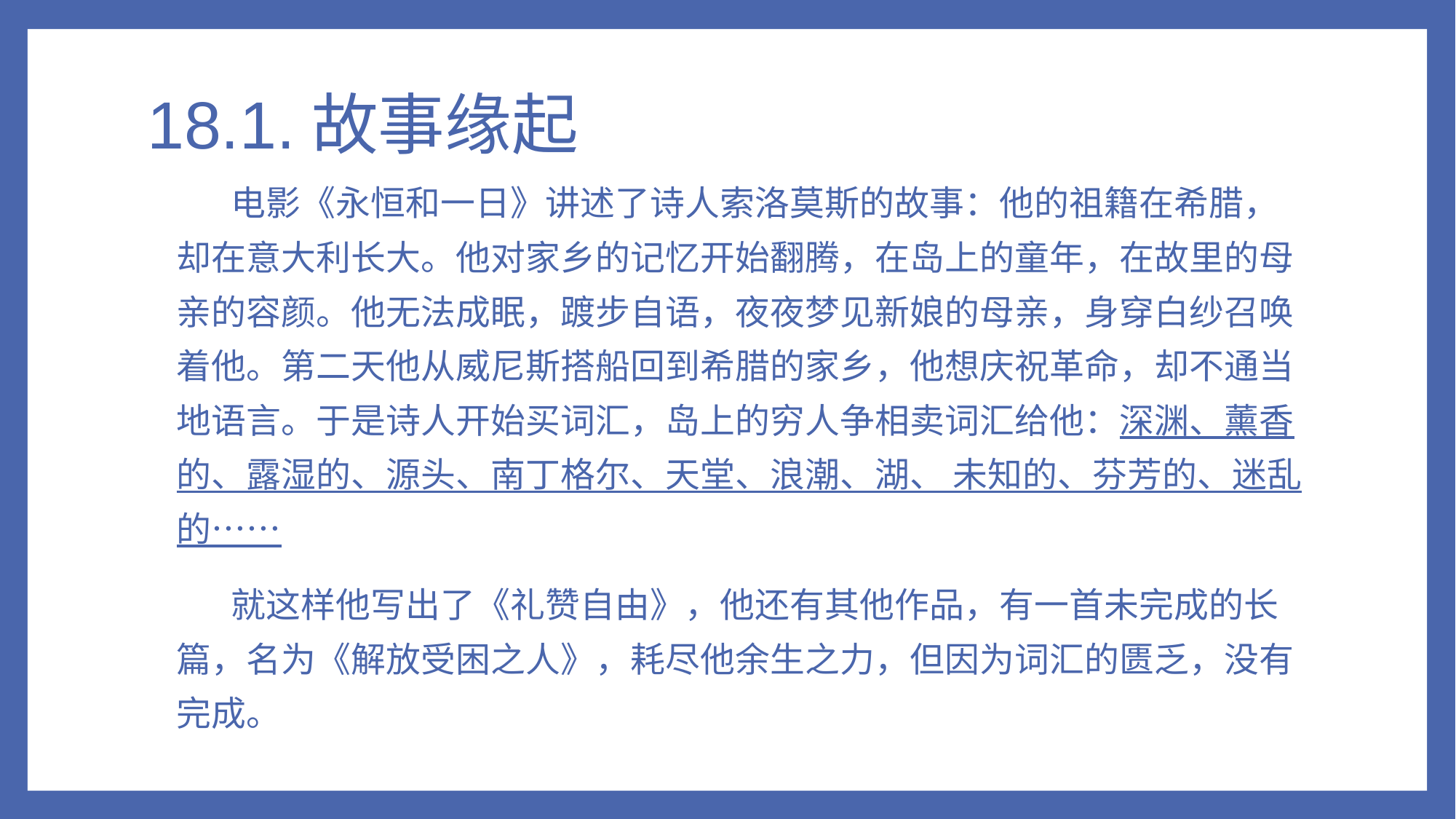

# 18.1.故事缘起
电影《永恒和一日》讲述了诗人索洛莫斯的故事：他的祖籍在希腊，却在意大利长大。他对家乡的记忆开始翻腾，在岛上的童年，在故里的母亲的容颜。他无法成眠，踱步自语，夜夜梦见新娘的母亲，身穿白纱召唤着他。第二天他从威尼斯搭船回到希腊的家乡，他想庆祝革命，却不通当地语言。于是诗人开始买词汇，岛上的穷人争相卖词汇给他：深渊、薰香的、露湿的、源头、南丁格尔、天堂、浪潮、湖、 未知的、芬芳的、迷乱的……
就这样他写出了《礼赞自由》，他还有其他作品，有一首未完成的长篇，名为《解放受困之人》，耗尽他余生之力，但因为词汇的匮乏，没有完成。